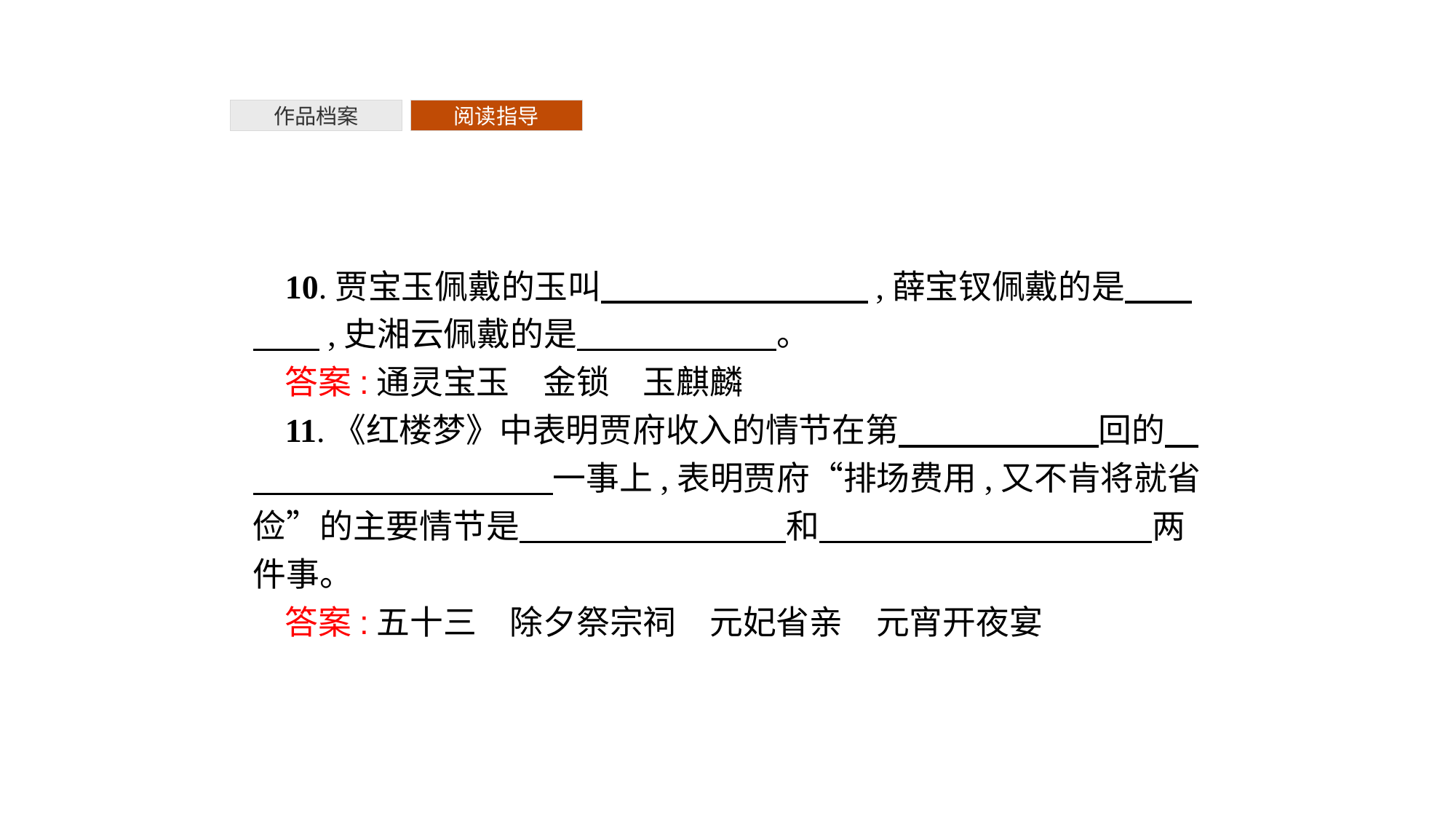

作品档案
阅读指导
10.贾宝玉佩戴的玉叫　　　　　　　　,薛宝钗佩戴的是　　　　,史湘云佩戴的是　　　　　　。
答案:通灵宝玉　金锁　玉麒麟
11.《红楼梦》中表明贾府收入的情节在第　　　　　　回的　　　　　　　　　　一事上,表明贾府“排场费用,又不肯将就省俭”的主要情节是　　　　　　　　和　　　　　　　　　　两件事。
答案:五十三　除夕祭宗祠　元妃省亲　元宵开夜宴